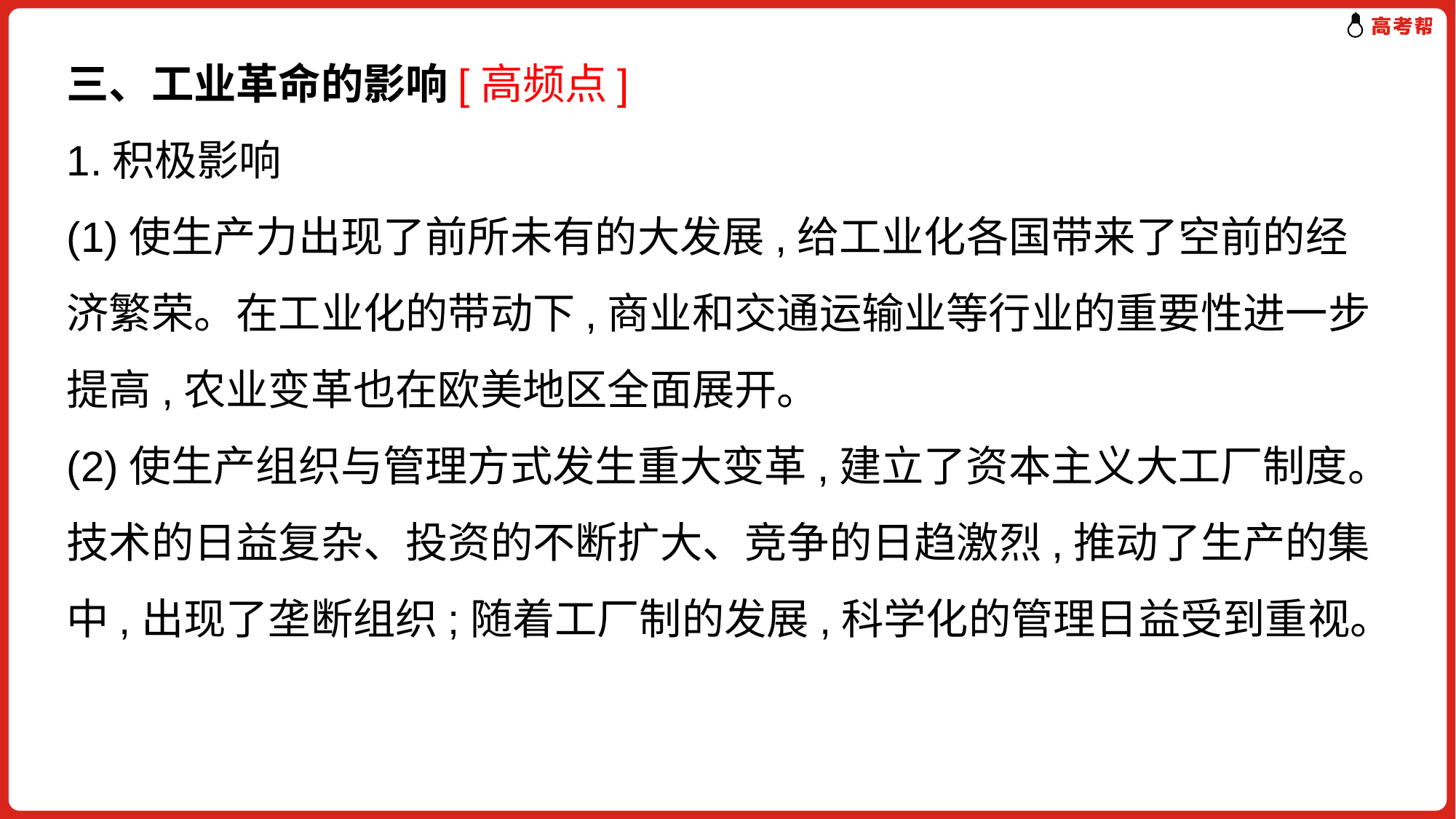

三、工业革命的影响[高频点]
1.积极影响
(1)使生产力出现了前所未有的大发展,给工业化各国带来了空前的经济繁荣。在工业化的带动下,商业和交通运输业等行业的重要性进一步提高,农业变革也在欧美地区全面展开。
(2)使生产组织与管理方式发生重大变革,建立了资本主义大工厂制度。技术的日益复杂、投资的不断扩大、竞争的日趋激烈,推动了生产的集中,出现了垄断组织;随着工厂制的发展,科学化的管理日益受到重视。